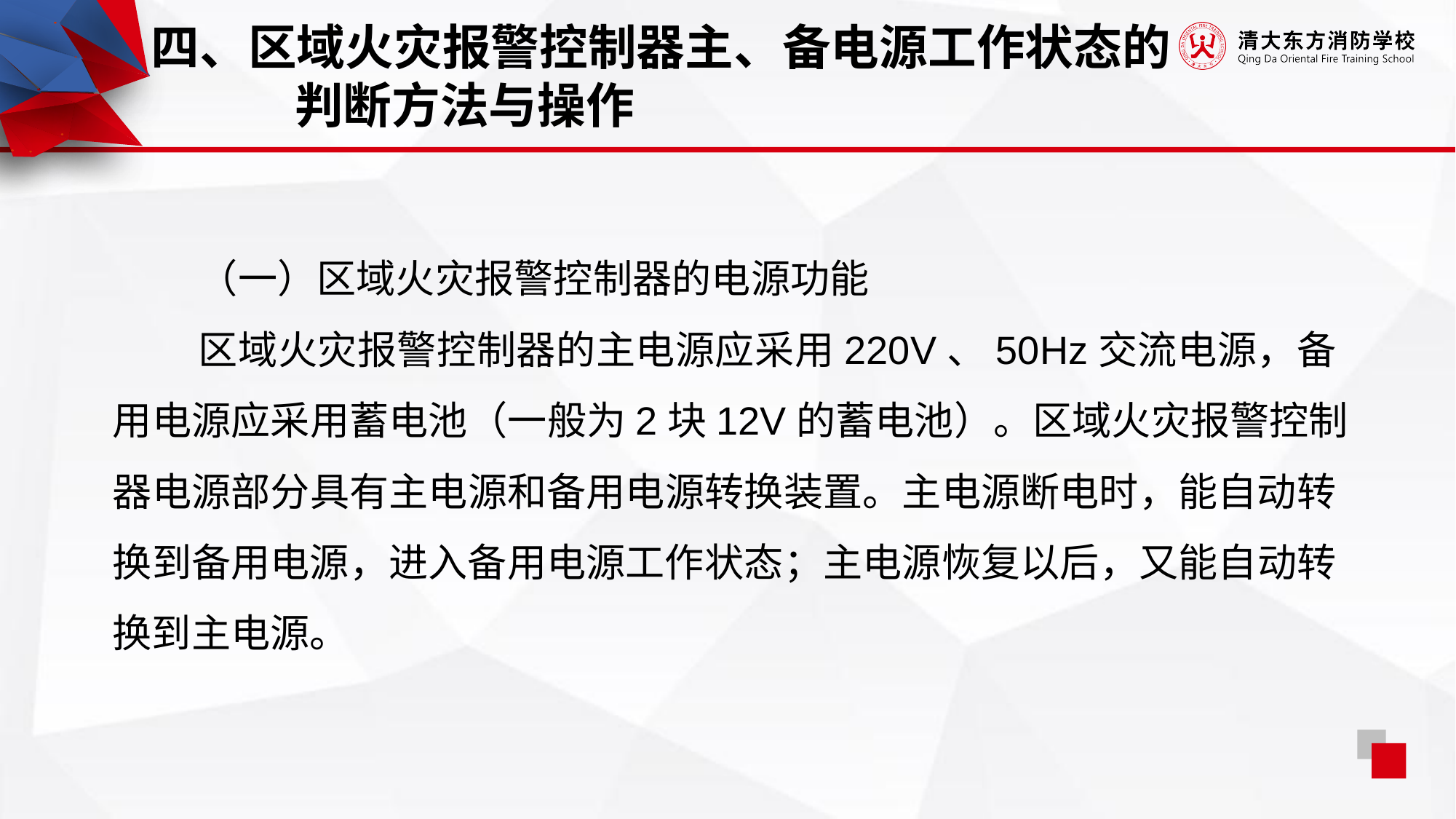

四、区域火灾报警控制器主、备电源工作状态的              判断方法与操作

（一）区域火灾报警控制器的电源功能
区域火灾报警控制器的主电源应采用220V、50Hz交流电源，备用电源应采用蓄电池（一般为2块12V的蓄电池）。区域火灾报警控制器电源部分具有主电源和备用电源转换装置。主电源断电时，能自动转换到备用电源，进入备用电源工作状态；主电源恢复以后，又能自动转换到主电源。